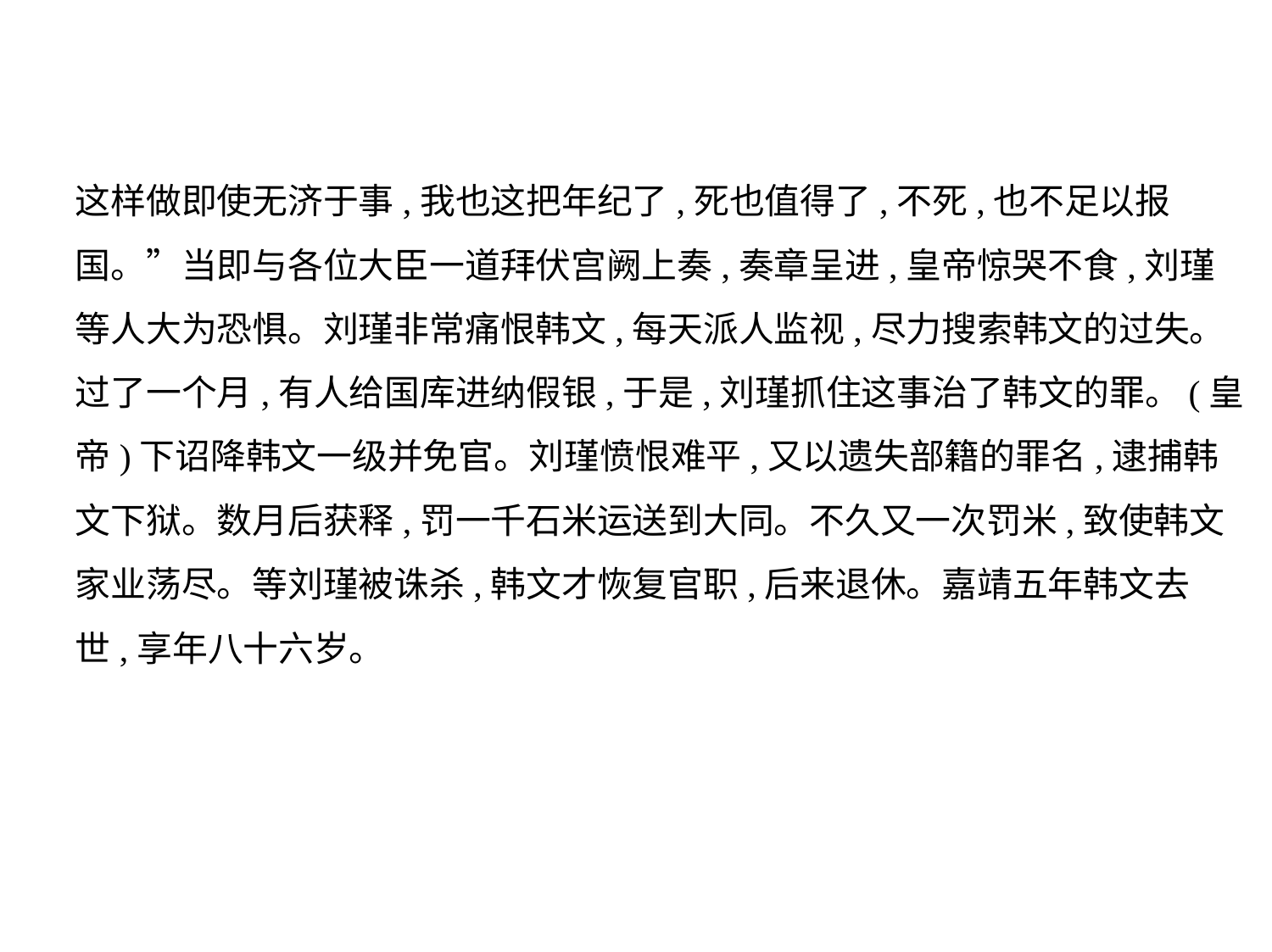

这样做即使无济于事,我也这把年纪了,死也值得了,不死,也不足以报
国。”当即与各位大臣一道拜伏宫阙上奏,奏章呈进,皇帝惊哭不食,刘瑾
等人大为恐惧。刘瑾非常痛恨韩文,每天派人监视,尽力搜索韩文的过失。
过了一个月,有人给国库进纳假银,于是,刘瑾抓住这事治了韩文的罪。(皇
帝)下诏降韩文一级并免官。刘瑾愤恨难平,又以遗失部籍的罪名,逮捕韩
文下狱。数月后获释,罚一千石米运送到大同。不久又一次罚米,致使韩文
家业荡尽。等刘瑾被诛杀,韩文才恢复官职,后来退休。嘉靖五年韩文去
世,享年八十六岁。